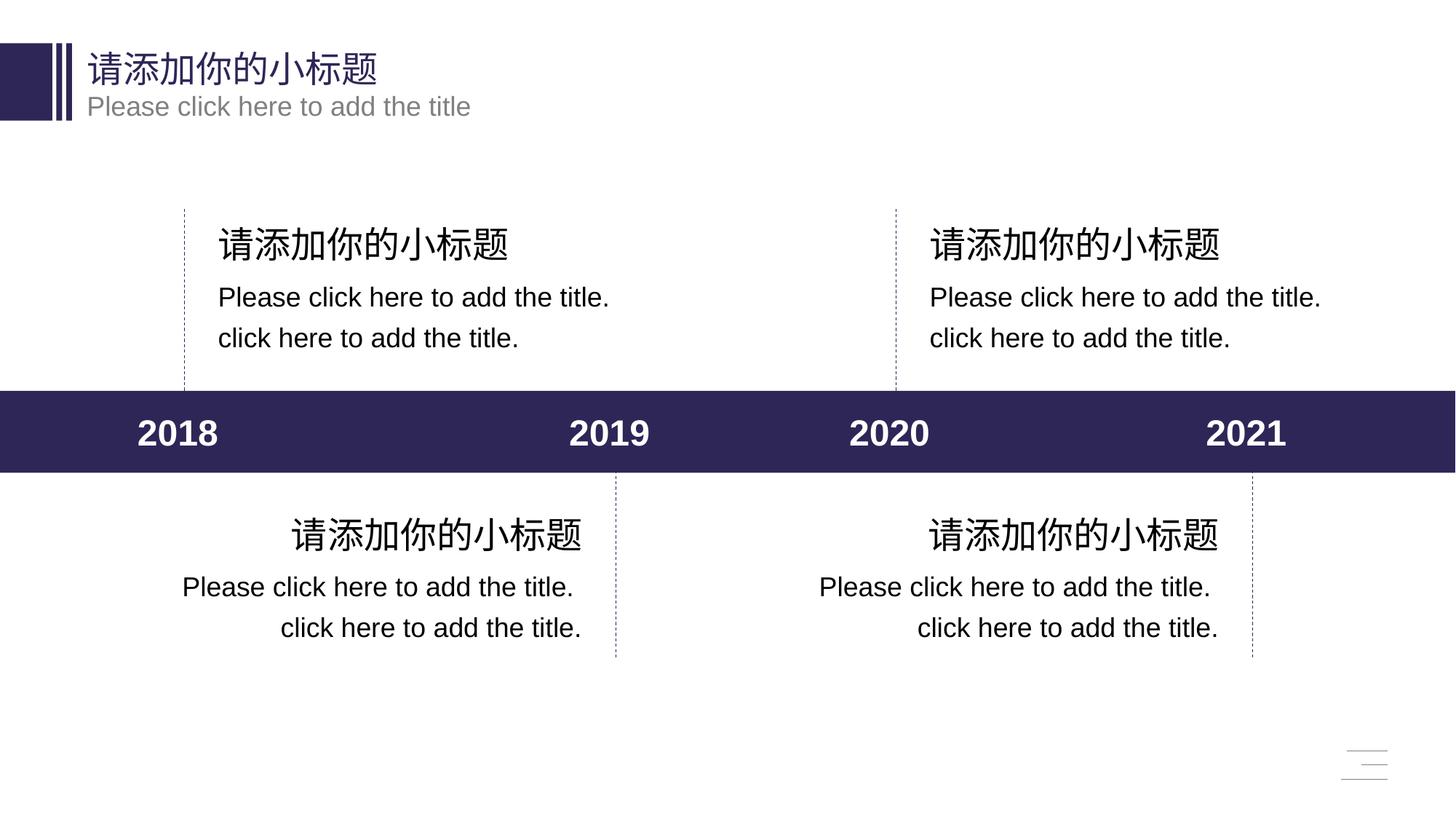

请添加你的小标题

Please click here to add the title
请添加你的小标题
请添加你的小标题
Please click here to add the title.  click here to add the title.
Please click here to add the title.  click here to add the title.

2018
2019
2020
2021
请添加你的小标题
请添加你的小标题
Please click here to add the title.  click here to add the title.
Please click here to add the title.  click here to add the title.